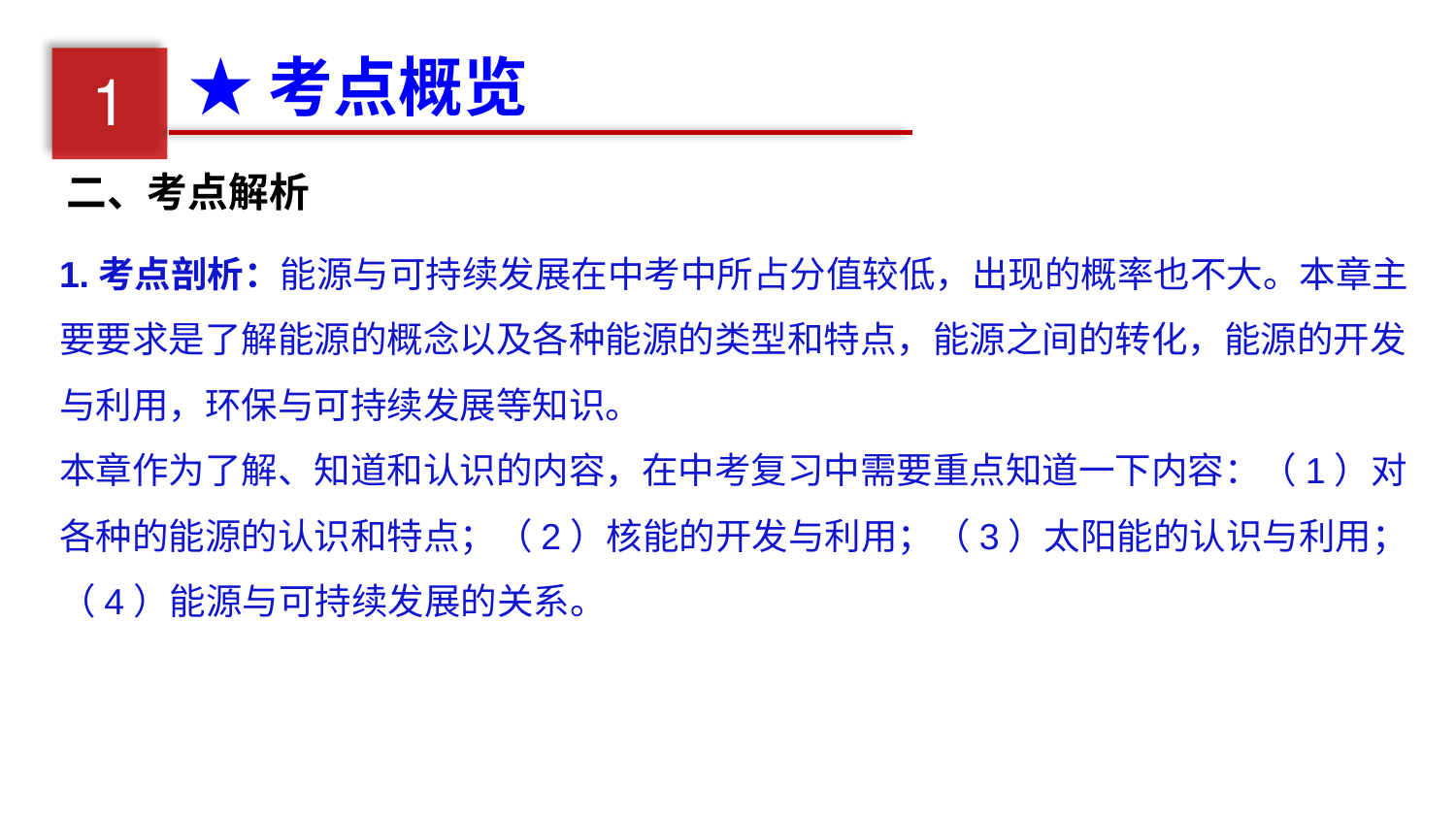

★考点概览

1
二、考点解析
1.考点剖析：能源与可持续发展在中考中所占分值较低，出现的概率也不大。本章主要要求是了解能源的概念以及各种能源的类型和特点，能源之间的转化，能源的开发与利用，环保与可持续发展等知识。
本章作为了解、知道和认识的内容，在中考复习中需要重点知道一下内容：（1）对各种的能源的认识和特点；（2）核能的开发与利用；（3）太阳能的认识与利用；（4）能源与可持续发展的关系。